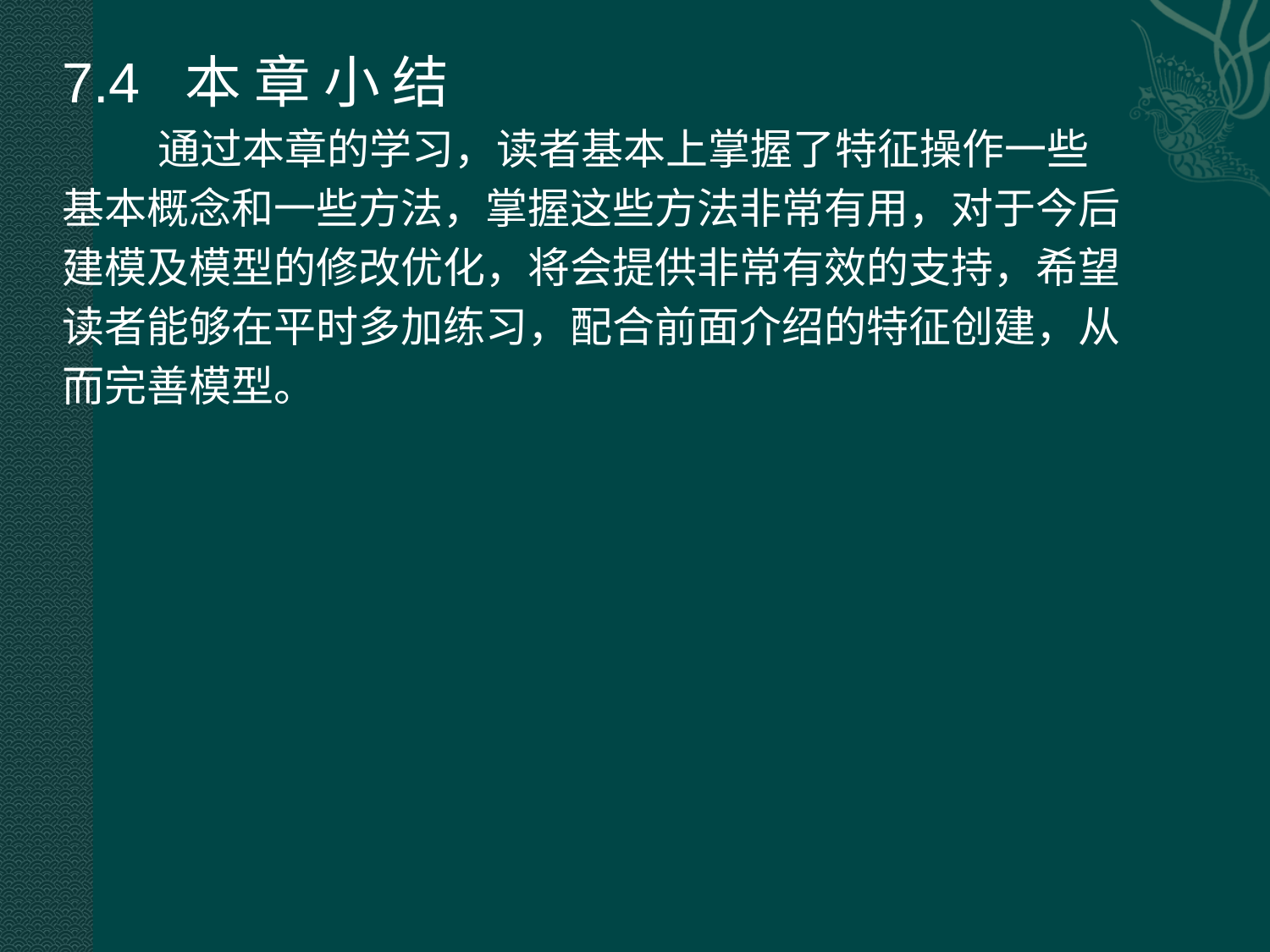

7.4  本 章 小 结
         通过本章的学习，读者基本上掌握了特征操作一些
基本概念和一些方法，掌握这些方法非常有用，对于今后
建模及模型的修改优化，将会提供非常有效的支持，希望
读者能够在平时多加练习，配合前面介绍的特征创建，从
而完善模型。